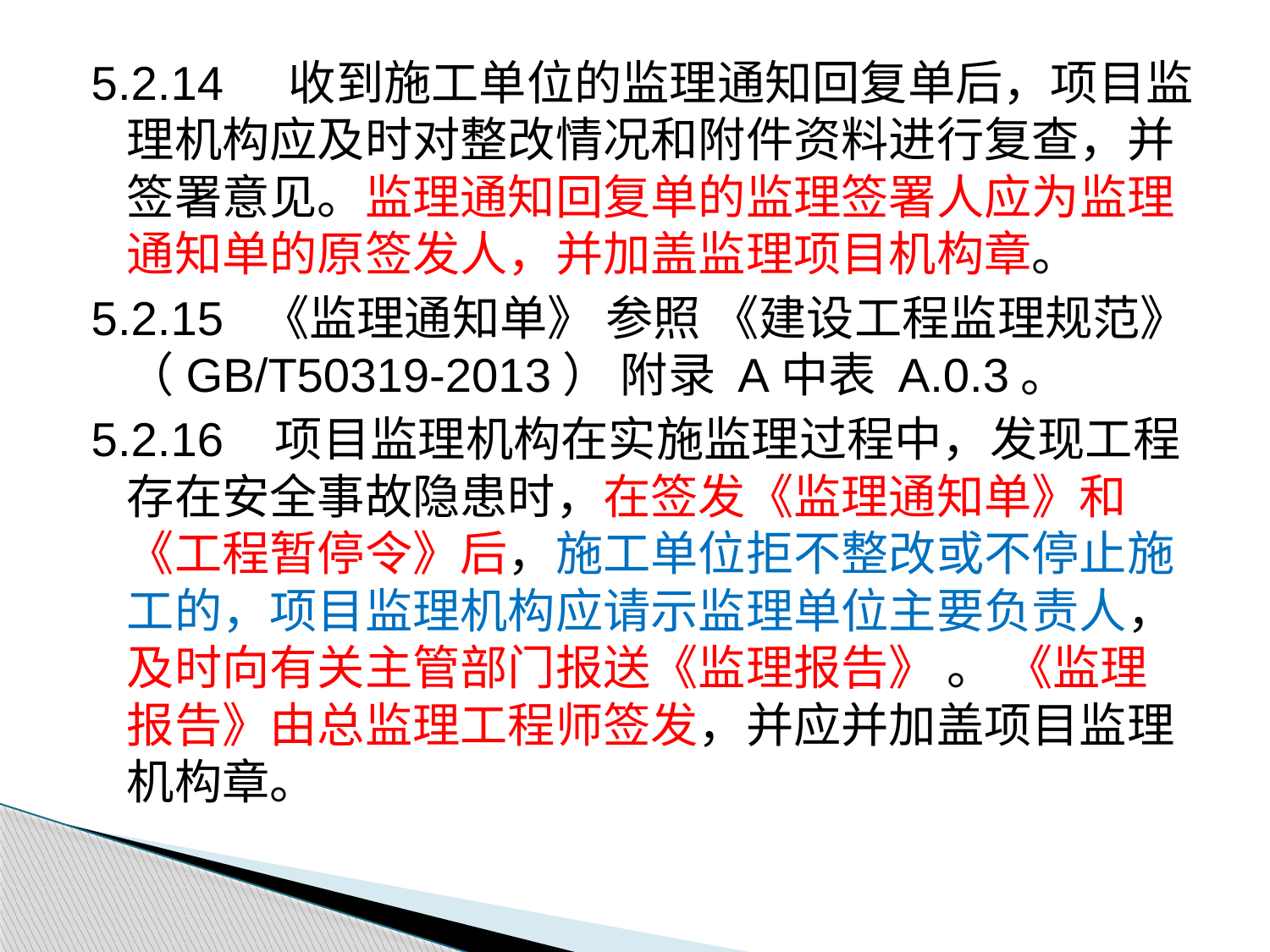

5.2.14    收到施工单位的监理通知回复单后，项目监理机构应及时对整改情况和附件资料进行复查，并签署意见。监理通知回复单的监理签署人应为监理通知单的原签发人，并加盖监理项目机构章。
5.2.15  《监理通知单》 参照 《建设工程监理规范》 （GB/T50319-2013） 附录 A中表 A.0.3。
5.2.16   项目监理机构在实施监理过程中，发现工程存在安全事故隐患时，在签发《监理通知单》和《工程暂停令》后，施工单位拒不整改或不停止施工的，项目监理机构应请示监理单位主要负责人，及时向有关主管部门报送《监理报告》 。 《监理报告》由总监理工程师签发，并应并加盖项目监理机构章。